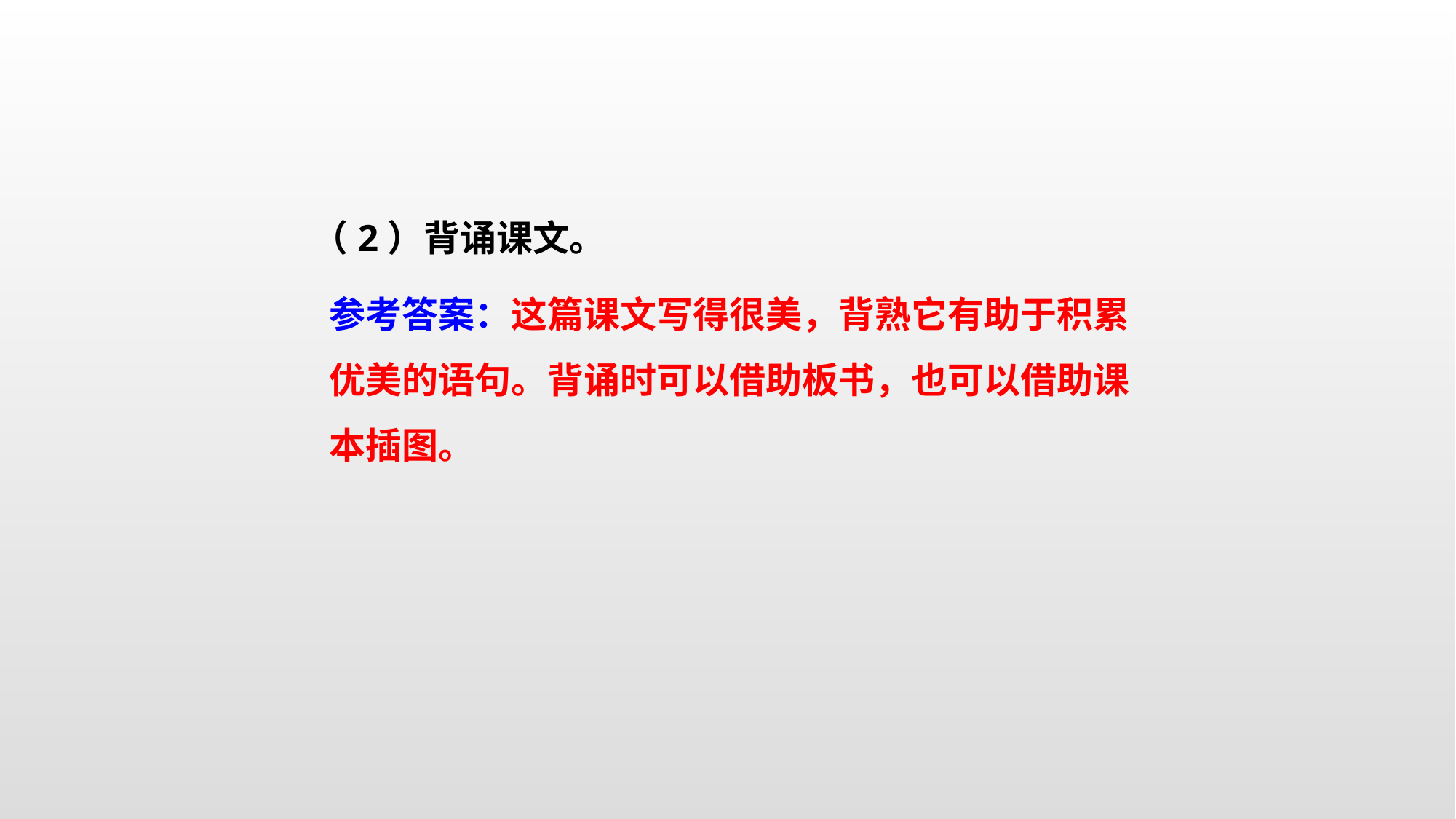

（2）背诵课文。
参考答案：这篇课文写得很美，背熟它有助于积累优美的语句。背诵时可以借助板书，也可以借助课本插图。